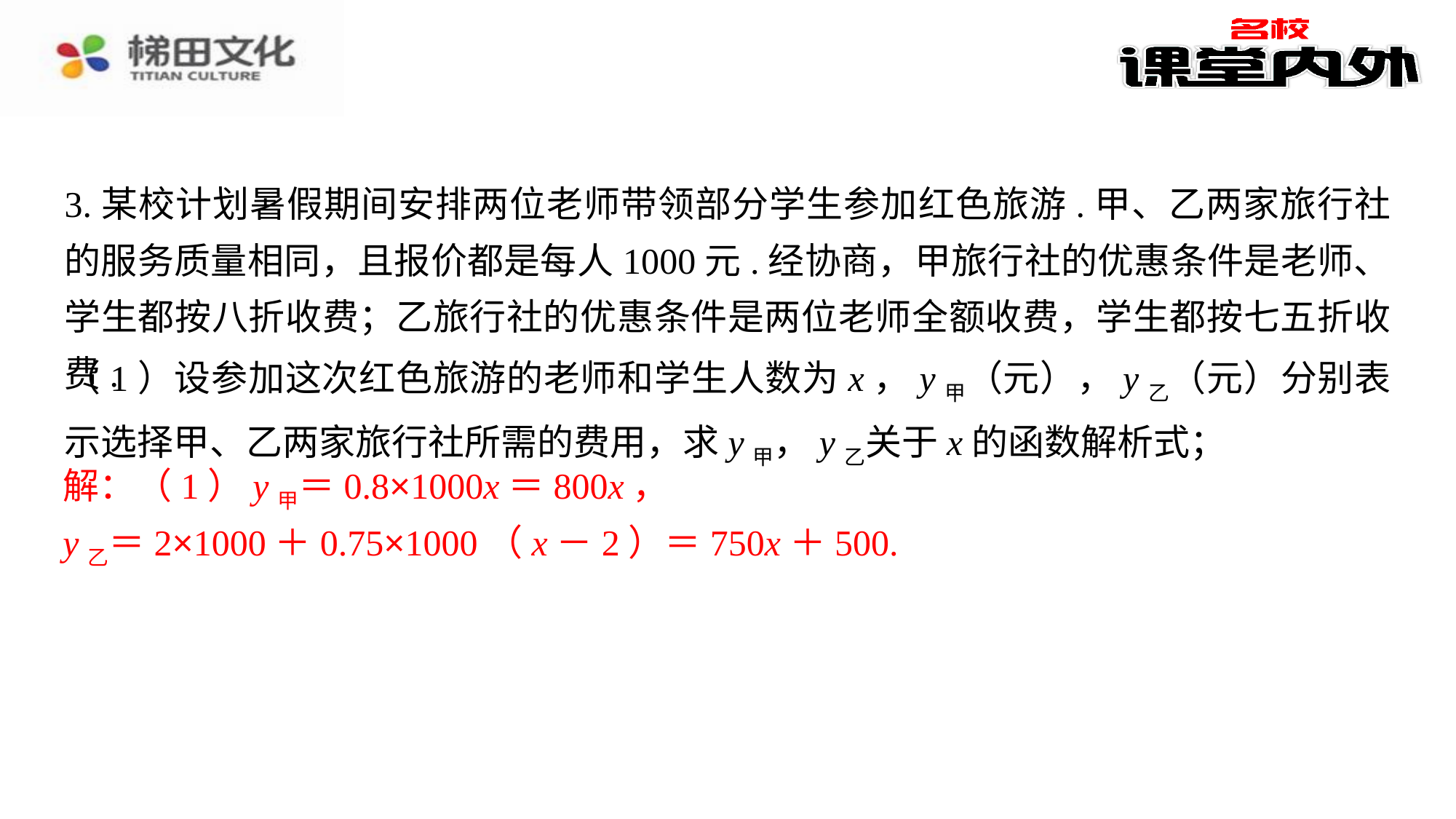

3.某校计划暑假期间安排两位老师带领部分学生参加红色旅游.甲、乙两家旅行社的服务质量相同，且报价都是每人1000元.经协商，甲旅行社的优惠条件是老师、学生都按八折收费；乙旅行社的优惠条件是两位老师全额收费，学生都按七五折收费.
（1）设参加这次红色旅游的老师和学生人数为x，y甲（元），y乙（元）分别表示选择甲、乙两家旅行社所需的费用，求y甲，y乙关于x的函数解析式；
解：（1）y甲＝0.8×1000x＝800x，
y乙＝2×1000＋0.75×1000（x－2）＝750x＋500.
解：（1）y甲＝0.8×1000x＝800x，⁠
y乙＝2×1000＋0.75×1000（x－2）＝750x＋500.⁠
（2）①当y甲＜y乙时，800x＜750x＋500，⁠
解得x＜10.⁠